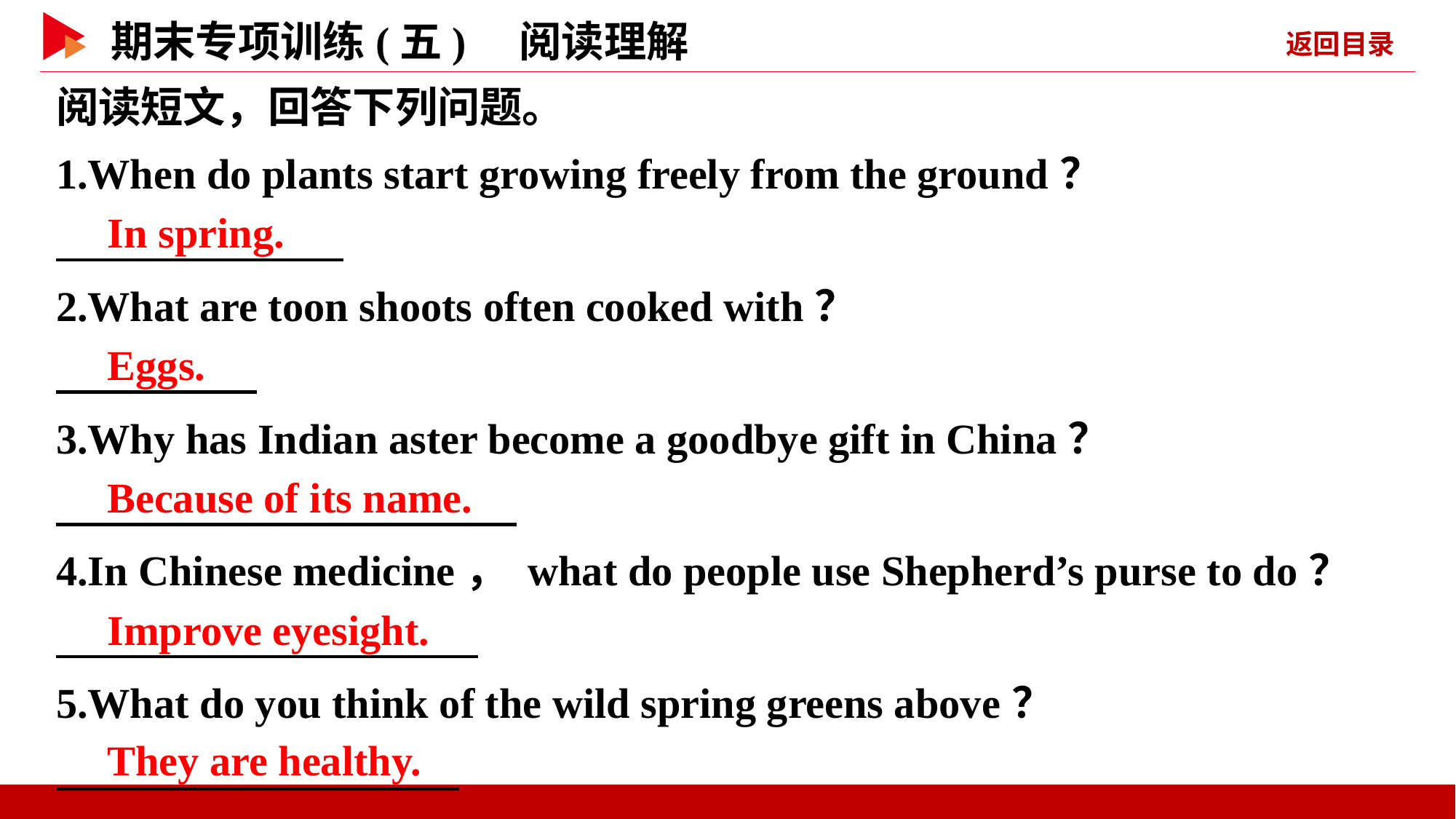

阅读短文，回答下列问题。
1.When do plants start growing freely from the ground？

2.What are toon shoots often cooked with？

3.Why has Indian aster become a goodbye gift in China？

4.In Chinese medicine， what do people use Shepherd’s purse to do？

5.What do you think of the wild spring greens above？

　In spring.
　Eggs.
　Because of its name.
　Improve eyesight.
　They are healthy.